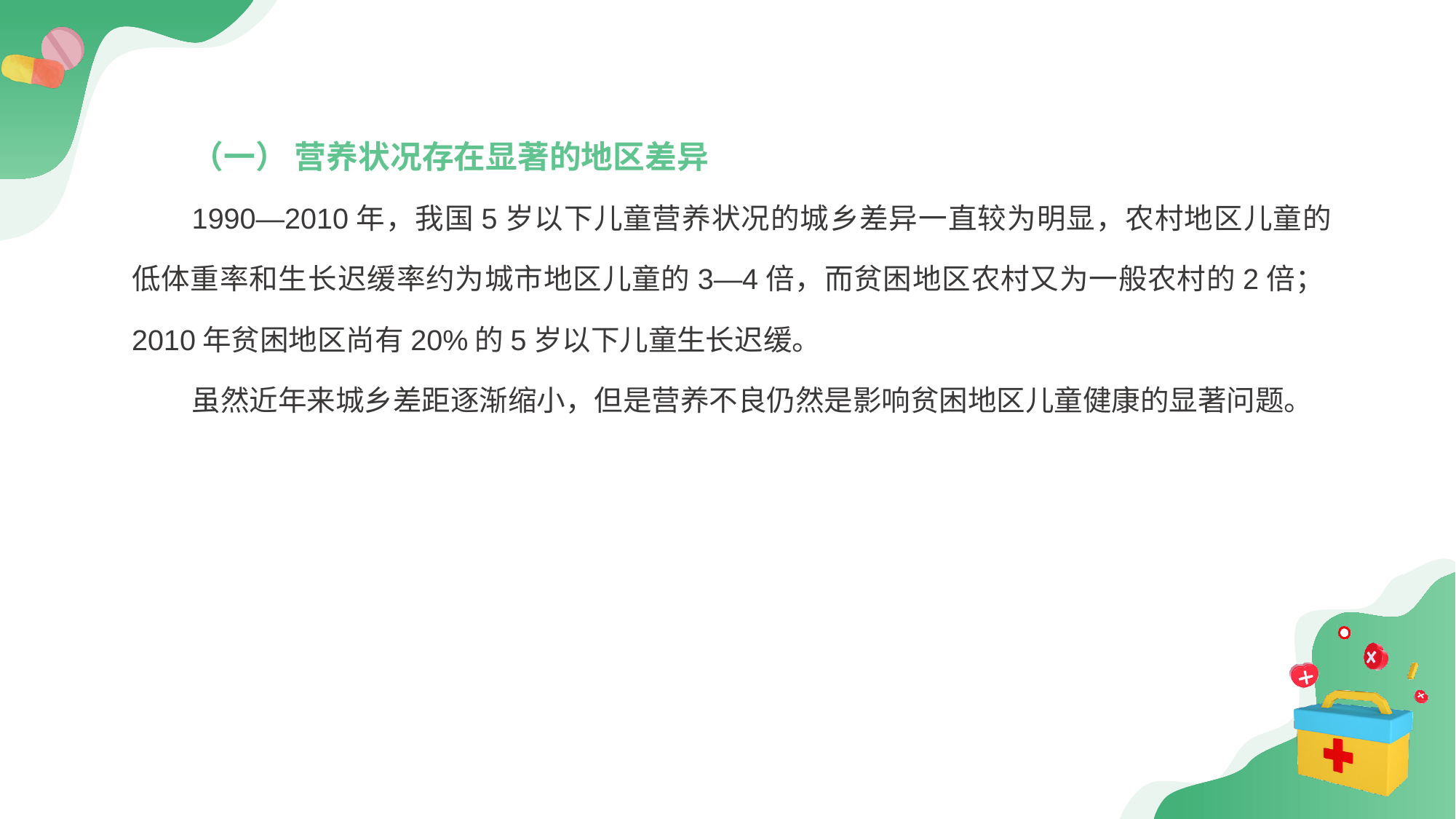

（一） 营养状况存在显著的地区差异
1990—2010年，我国5岁以下儿童营养状况的城乡差异一直较为明显，农村地区儿童的低体重率和生长迟缓率约为城市地区儿童的3—4倍，而贫困地区农村又为一般农村的2倍；2010年贫困地区尚有20%的5岁以下儿童生长迟缓。
虽然近年来城乡差距逐渐缩小，但是营养不良仍然是影响贫困地区儿童健康的显著问题。